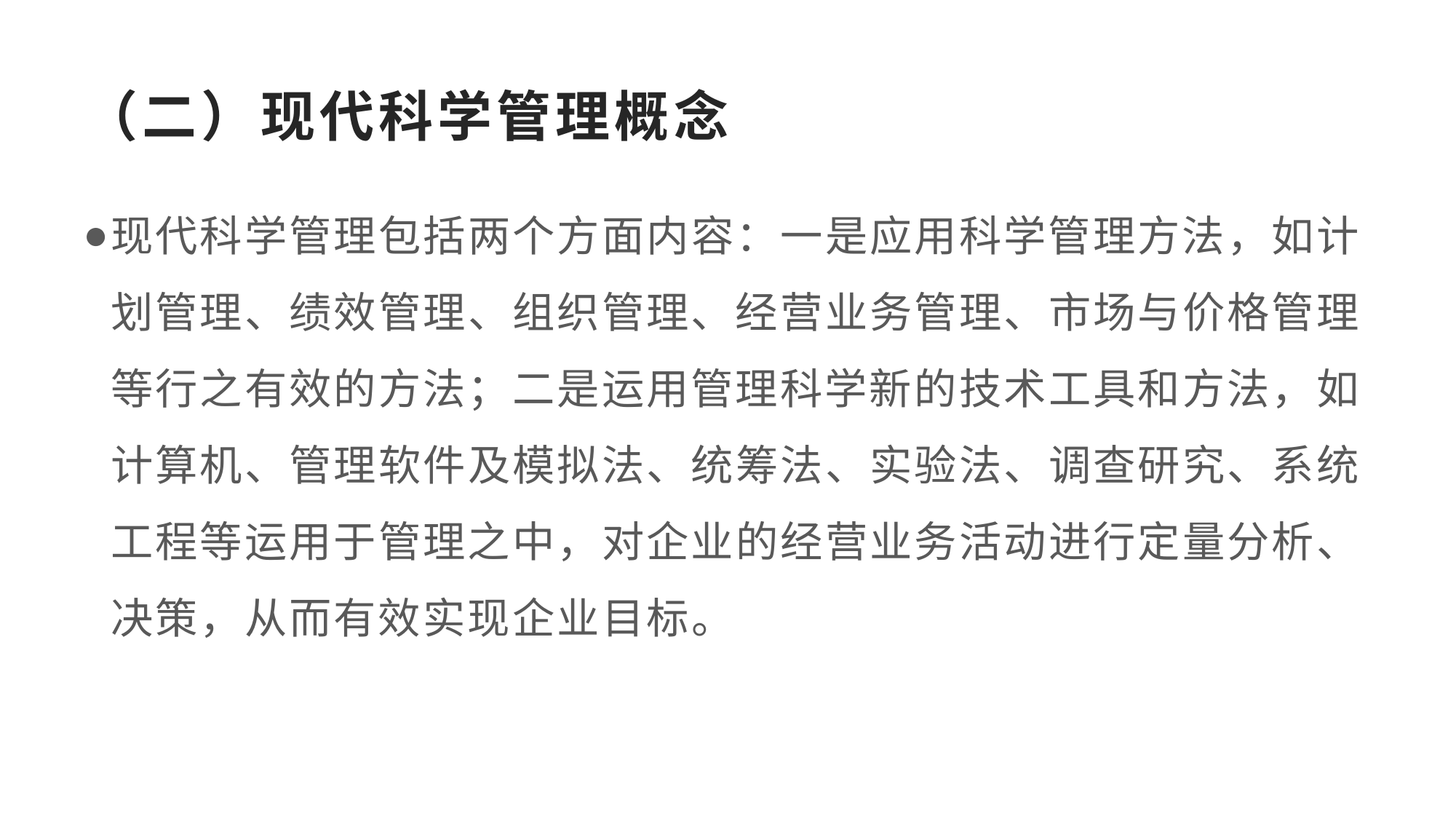

# （二）现代科学管理概念
现代科学管理包括两个方面内容：一是应用科学管理方法，如计划管理、绩效管理、组织管理、经营业务管理、市场与价格管理等行之有效的方法；二是运用管理科学新的技术工具和方法，如计算机、管理软件及模拟法、统筹法、实验法、调查研究、系统工程等运用于管理之中，对企业的经营业务活动进行定量分析、决策，从而有效实现企业目标。